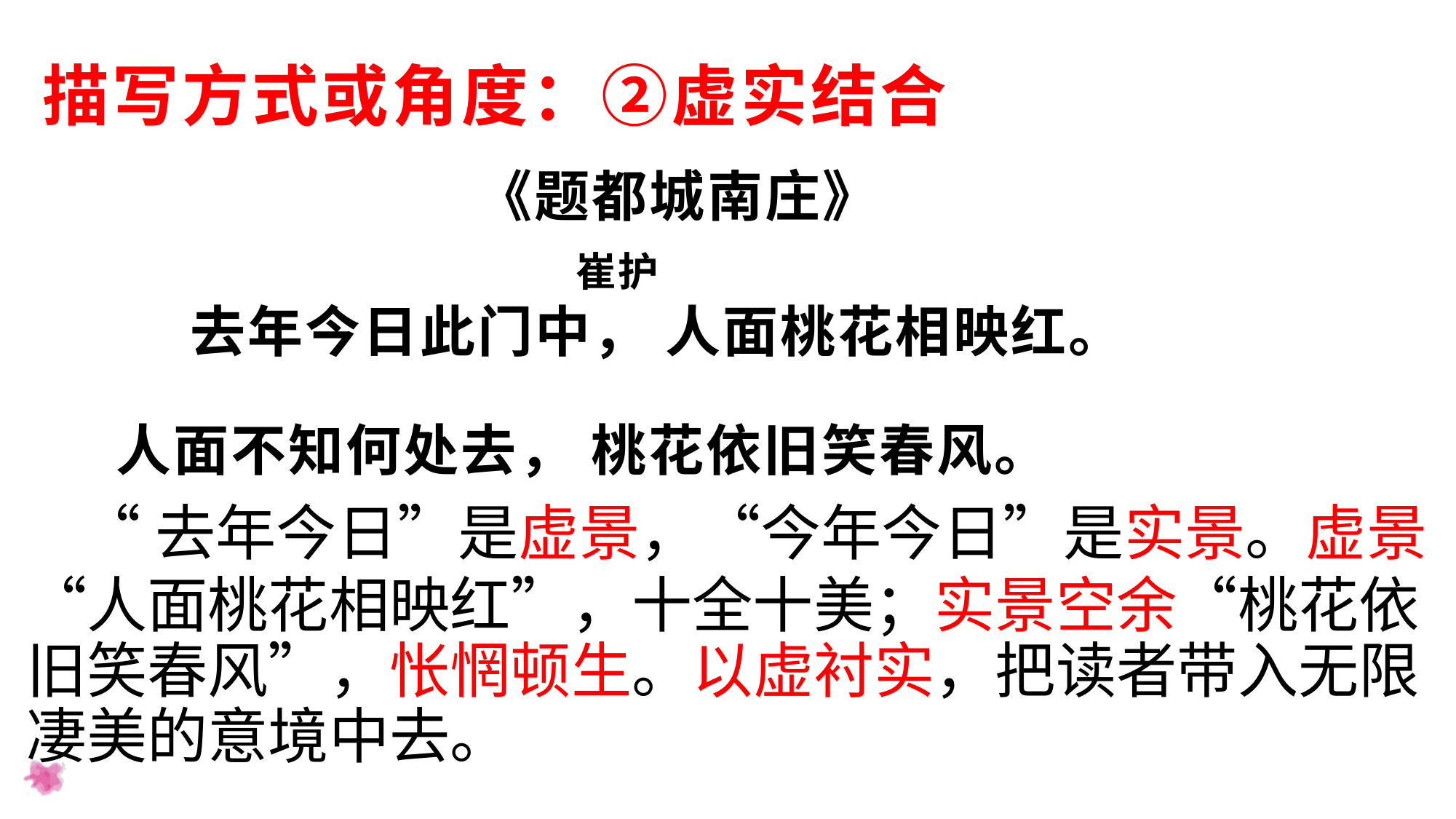

# 描写方式或角度：②虚实结合
                            《题都城南庄》
                                     崔护
           去年今日此门中， 人面桃花相映红。
      人面不知何处去， 桃花依旧笑春风。
   “去年今日”是虚景，“今年今日”是实景。虚景“人面桃花相映红”，十全十美；实景空余“桃花依旧笑春风”，怅惘顿生。以虚衬实，把读者带入无限凄美的意境中去。